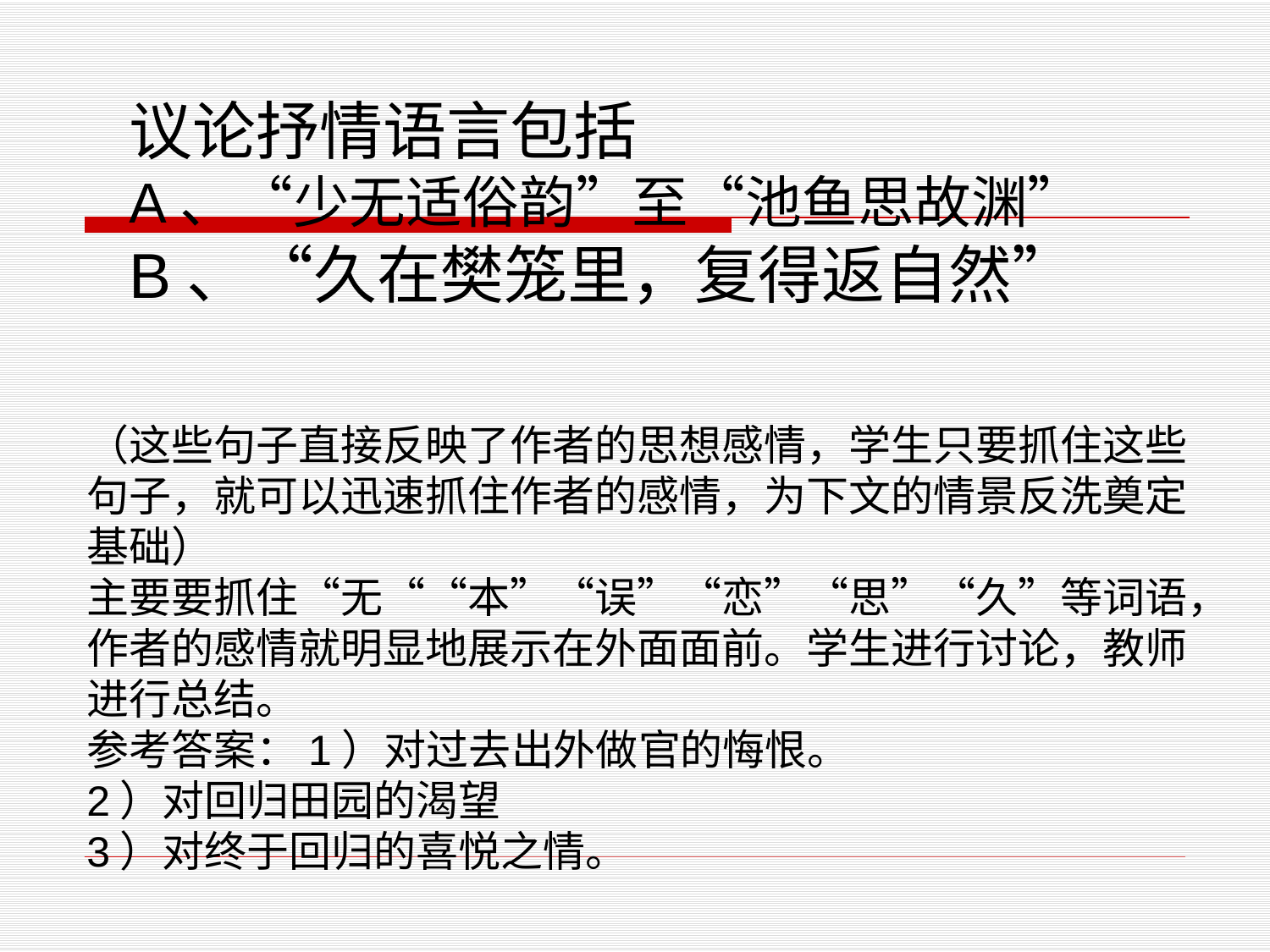

议论抒情语言包括
A、“少无适俗韵”至“池鱼思故渊”
B、“久在樊笼里，复得返自然”
（这些句子直接反映了作者的思想感情，学生只要抓住这些句子，就可以迅速抓住作者的感情，为下文的情景反洗奠定基础）
主要要抓住“无““本”“误”“恋”“思”“久”等词语，作者的感情就明显地展示在外面面前。学生进行讨论，教师进行总结。
参考答案：1）对过去出外做官的悔恨。
2）对回归田园的渴望
3）对终于回归的喜悦之情。